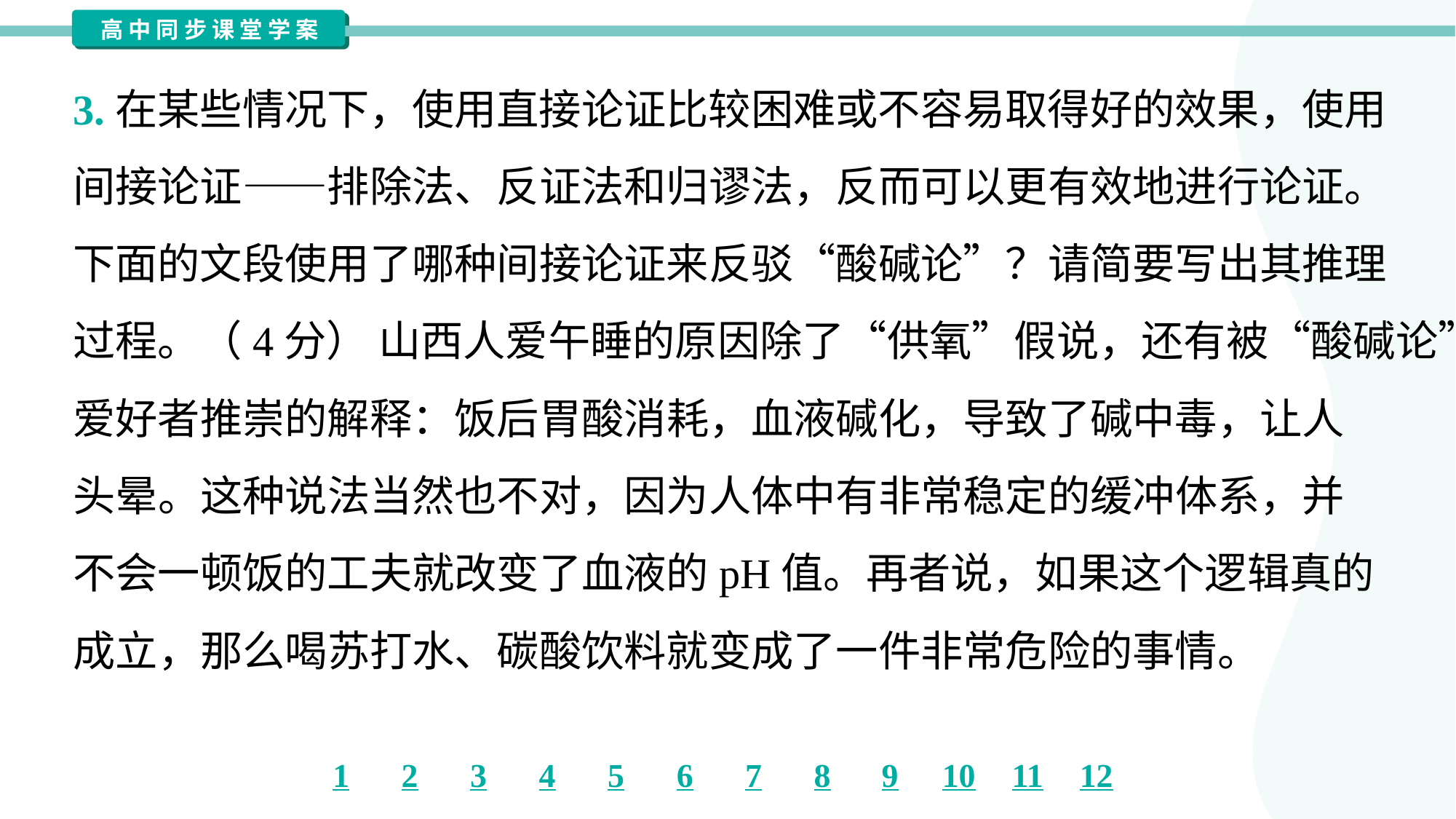

3.在某些情况下，使用直接论证比较困难或不容易取得好的效果，使用
间接论证——排除法、反证法和归谬法，反而可以更有效地进行论证。
下面的文段使用了哪种间接论证来反驳“酸碱论”？请简要写出其推理
过程。（4分） 山西人爱午睡的原因除了“供氧”假说，还有被“酸碱论”
爱好者推崇的解释：饭后胃酸消耗，血液碱化，导致了碱中毒，让人
头晕。这种说法当然也不对，因为人体中有非常稳定的缓冲体系，并
不会一顿饭的工夫就改变了血液的pH值。再者说，如果这个逻辑真的
成立，那么喝苏打水、碳酸饮料就变成了一件非常危险的事情。